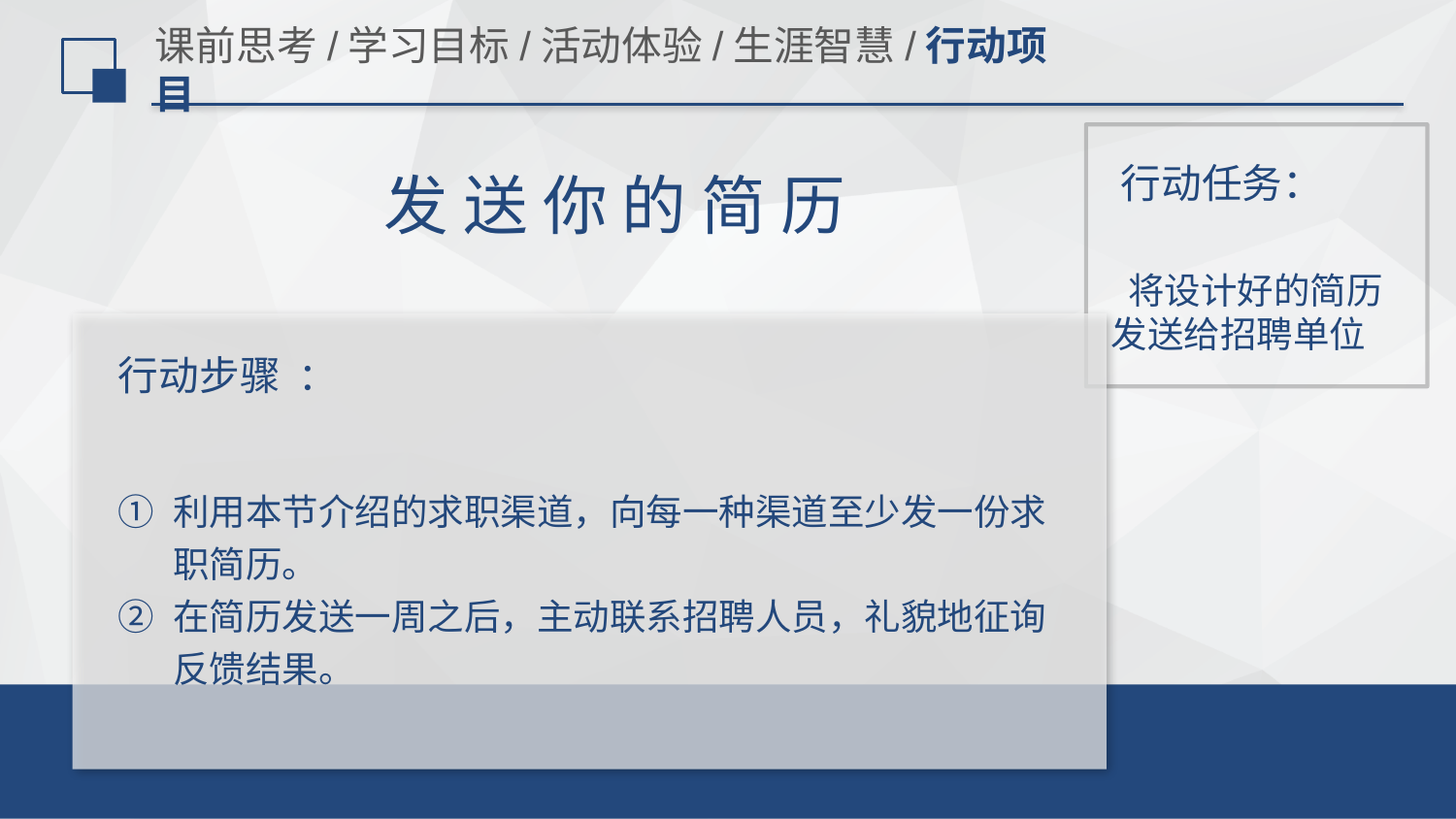

# 课前思考/学习目标/活动体验/生涯智慧/行动项目

行动任务：
发 送 你 的 简 历
 将设计好的简历发送给招聘单位

行动步骤  ：

利用本节介绍的求职渠道，向每一种渠道至少发一份求职简历。
在简历发送一周之后，主动联系招聘人员，礼貌地征询反馈结果。